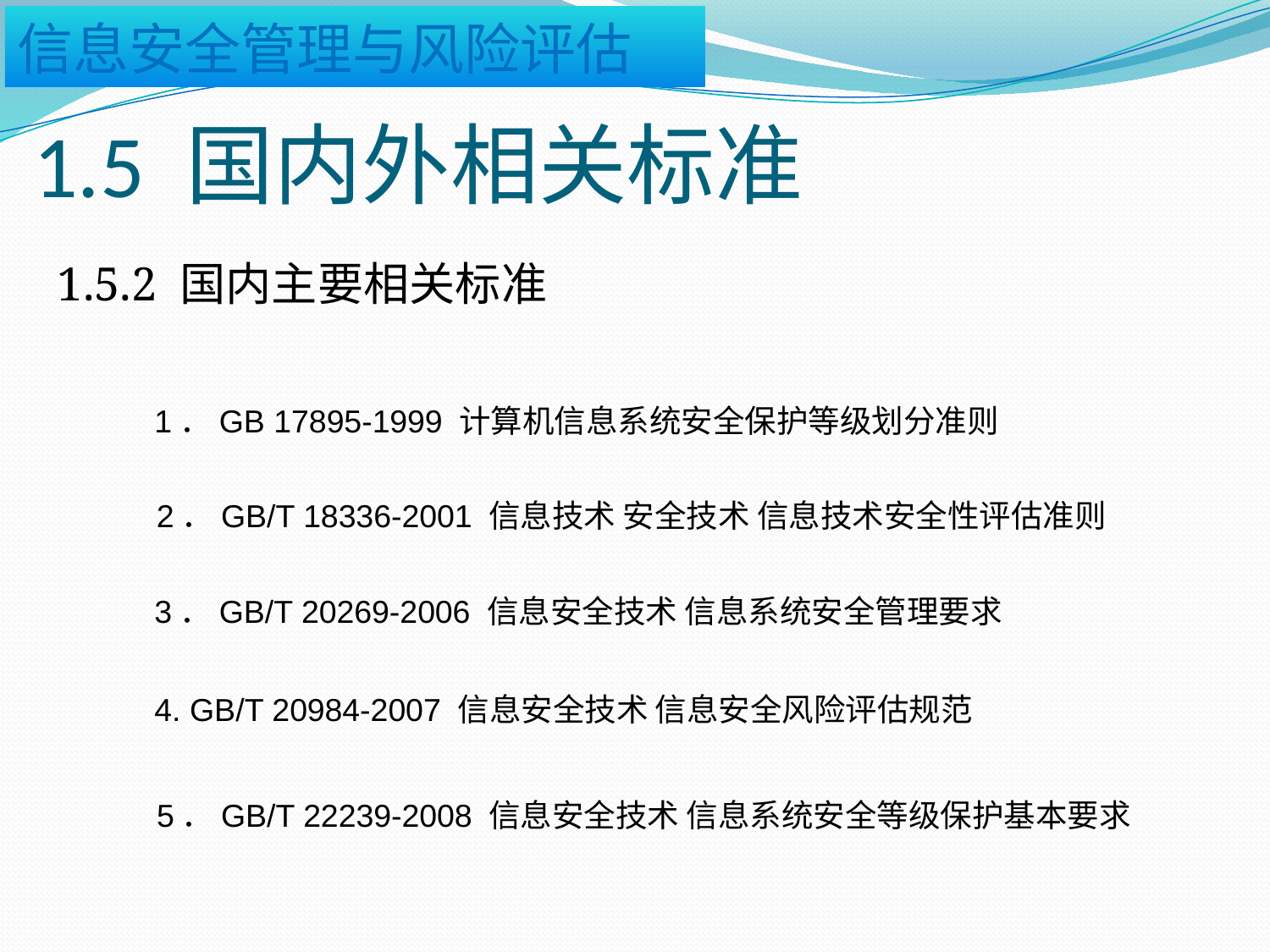

# 1.5 国内外相关标准
1.5.2 国内主要相关标准
1．GB 17895-1999 计算机信息系统安全保护等级划分准则
2．GB/T 18336-2001 信息技术 安全技术 信息技术安全性评估准则
3．GB/T 20269-2006 信息安全技术 信息系统安全管理要求
4. GB/T 20984-2007 信息安全技术 信息安全风险评估规范
5．GB/T 22239-2008 信息安全技术 信息系统安全等级保护基本要求